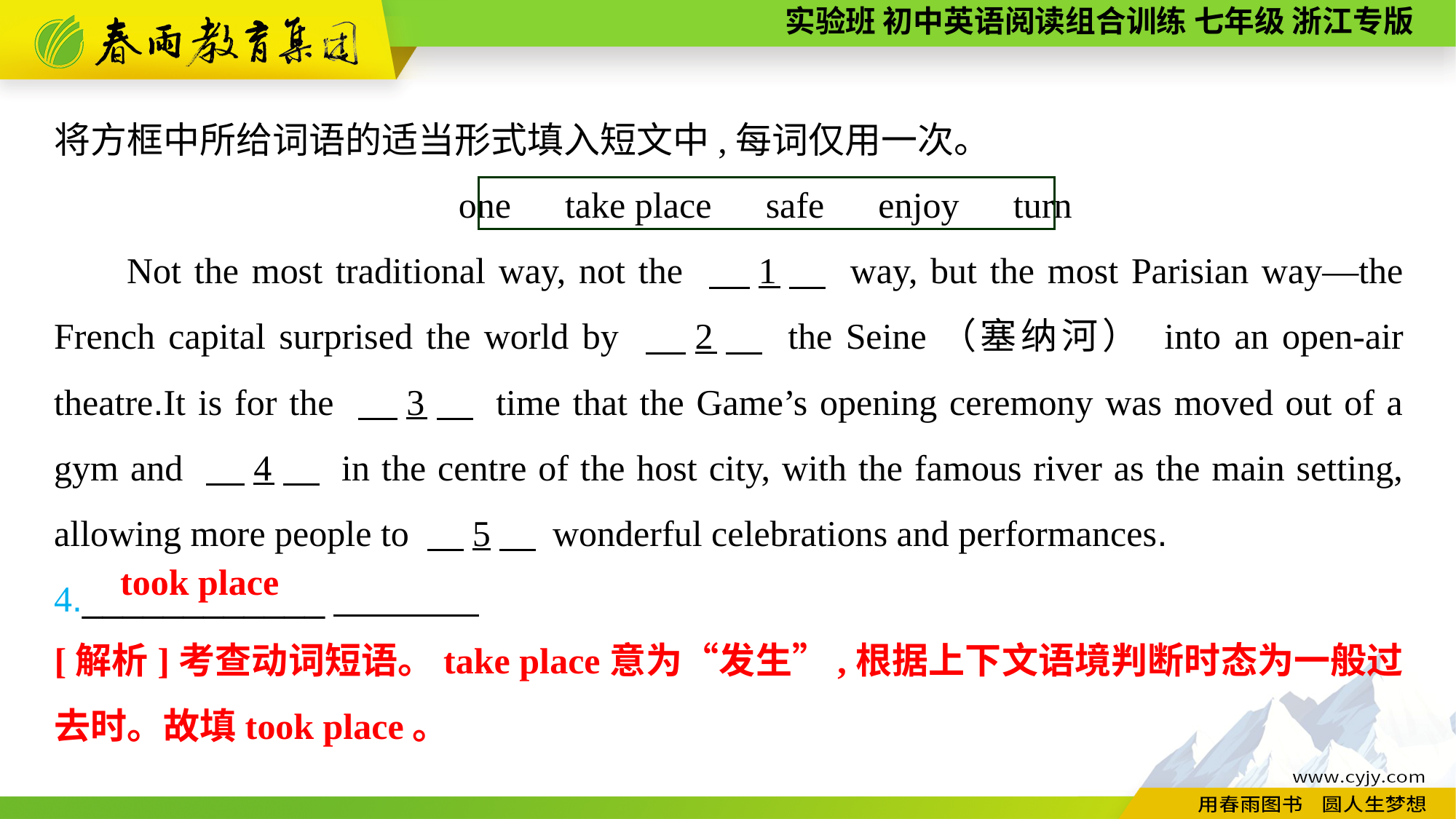

将方框中所给词语的适当形式填入短文中,每词仅用一次。
one　take place　safe　enjoy　turn
Not the most traditional way, not the 　1　 way, but the most Parisian way—the French capital surprised the world by 　2　 the Seine（塞纳河） into an open-air theatre.It is for the 　3　 time that the Game’s opening ceremony was moved out of a gym and 　4　 in the centre of the host city, with the famous river as the main setting, allowing more people to 　5　 wonderful celebrations and performances.
4.____________

took place
[解析]考查动词短语。take place意为“发生”,根据上下文语境判断时态为一般过去时。故填took place。